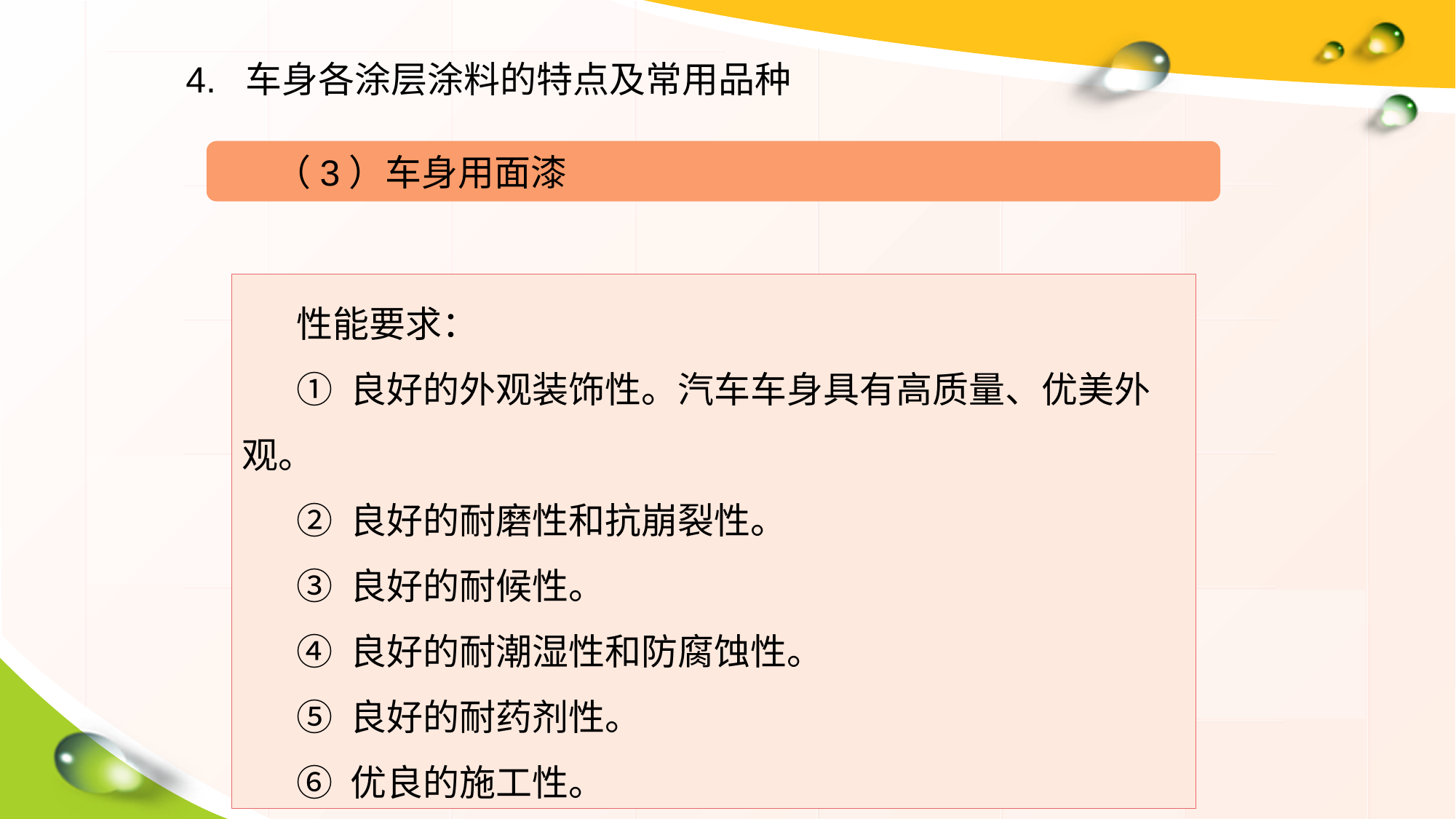

4.  车身各涂层涂料的特点及常用品种
（3）车身用面漆
性能要求：
① 良好的外观装饰性。汽车车身具有高质量、优美外观。
② 良好的耐磨性和抗崩裂性。
③ 良好的耐候性。
④ 良好的耐潮湿性和防腐蚀性。
⑤ 良好的耐药剂性。
⑥ 优良的施工性。